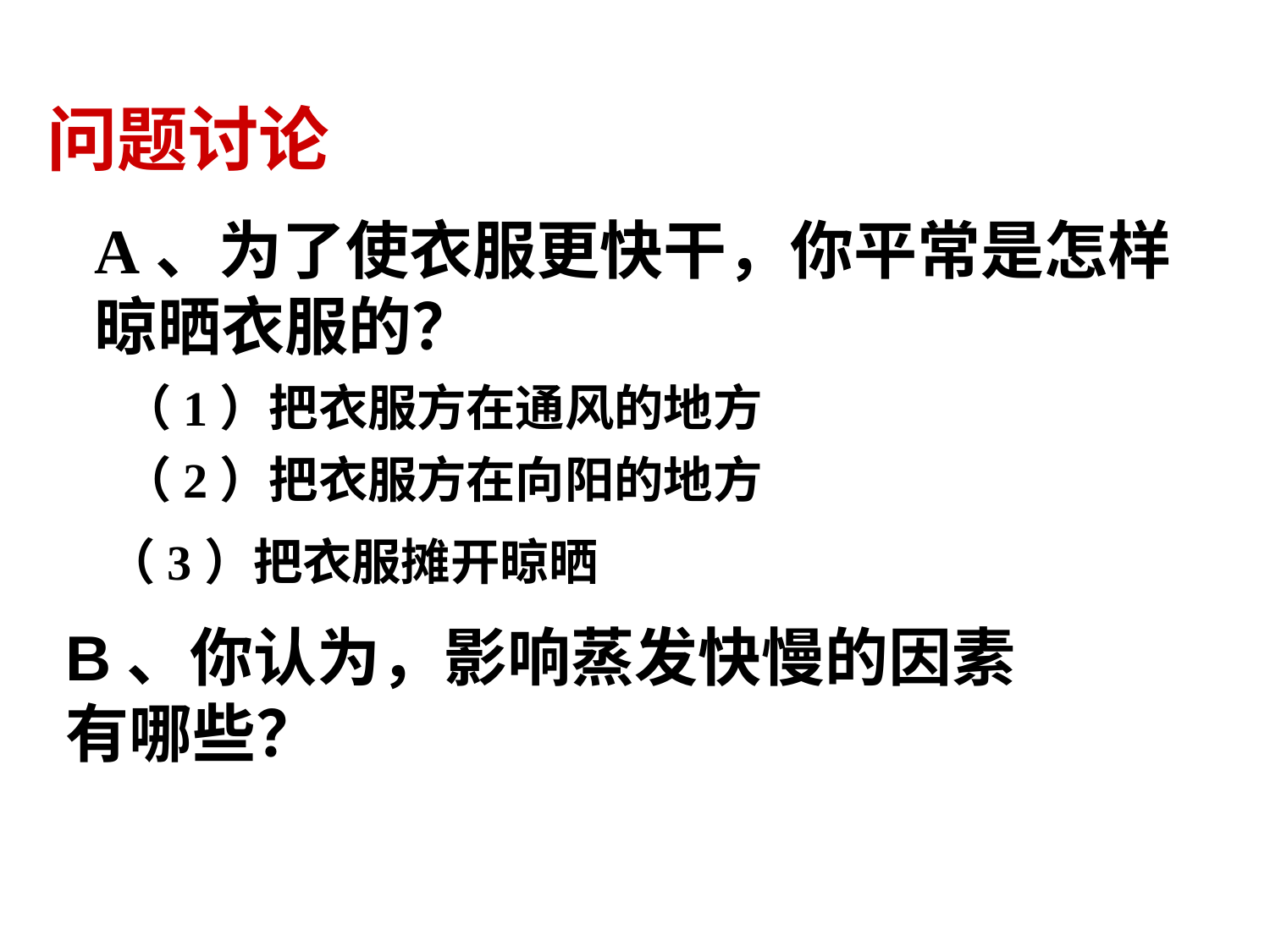

问题讨论
A、为了使衣服更快干，你平常是怎样晾晒衣服的？
（1）把衣服方在通风的地方
（2）把衣服方在向阳的地方
（3）把衣服摊开晾晒
B、你认为，影响蒸发快慢的因素有哪些？